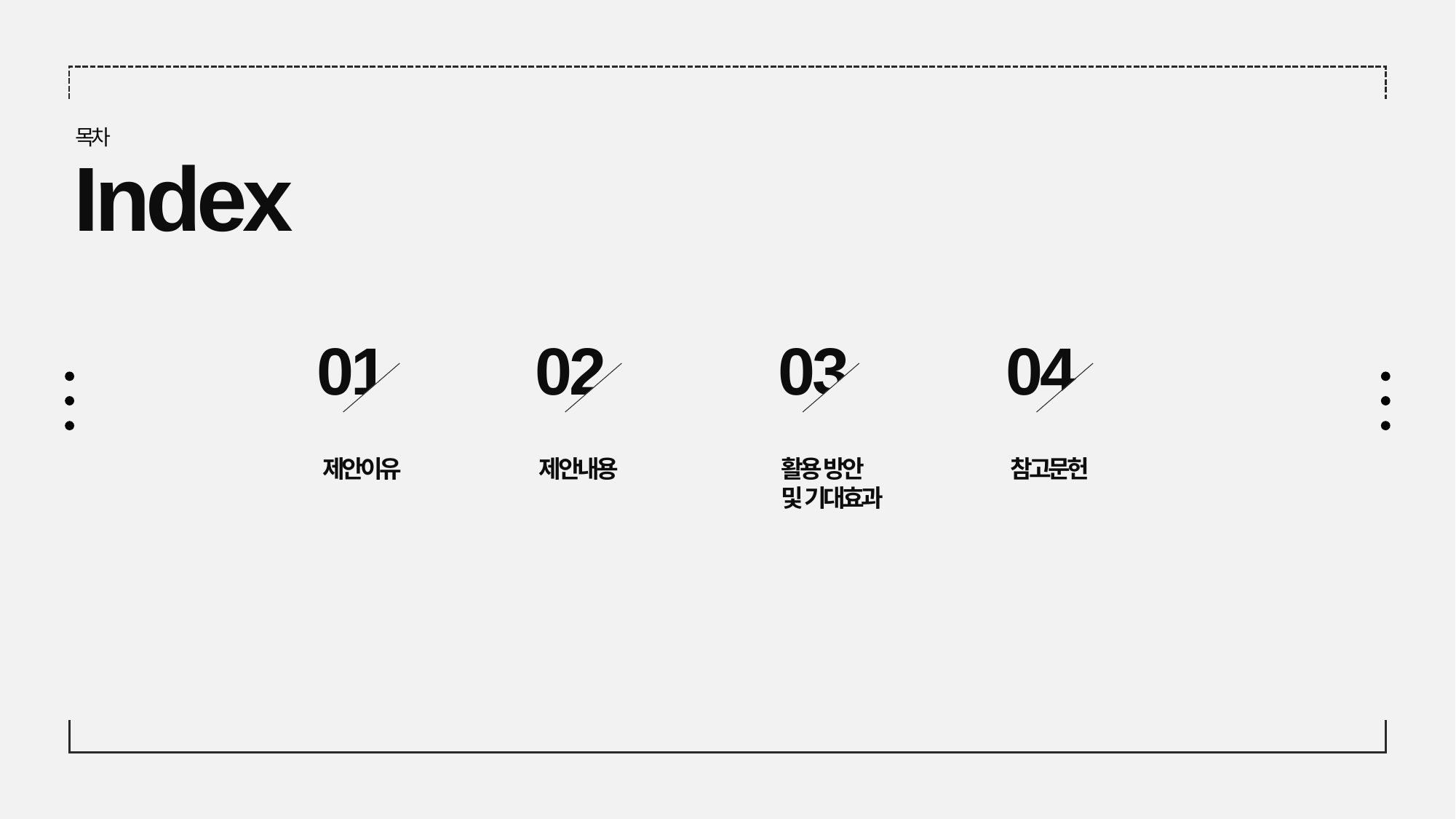

목차
Index
01

02

03

04

제안이유
제안내용
활용 방안
및 기대효과
참고문헌